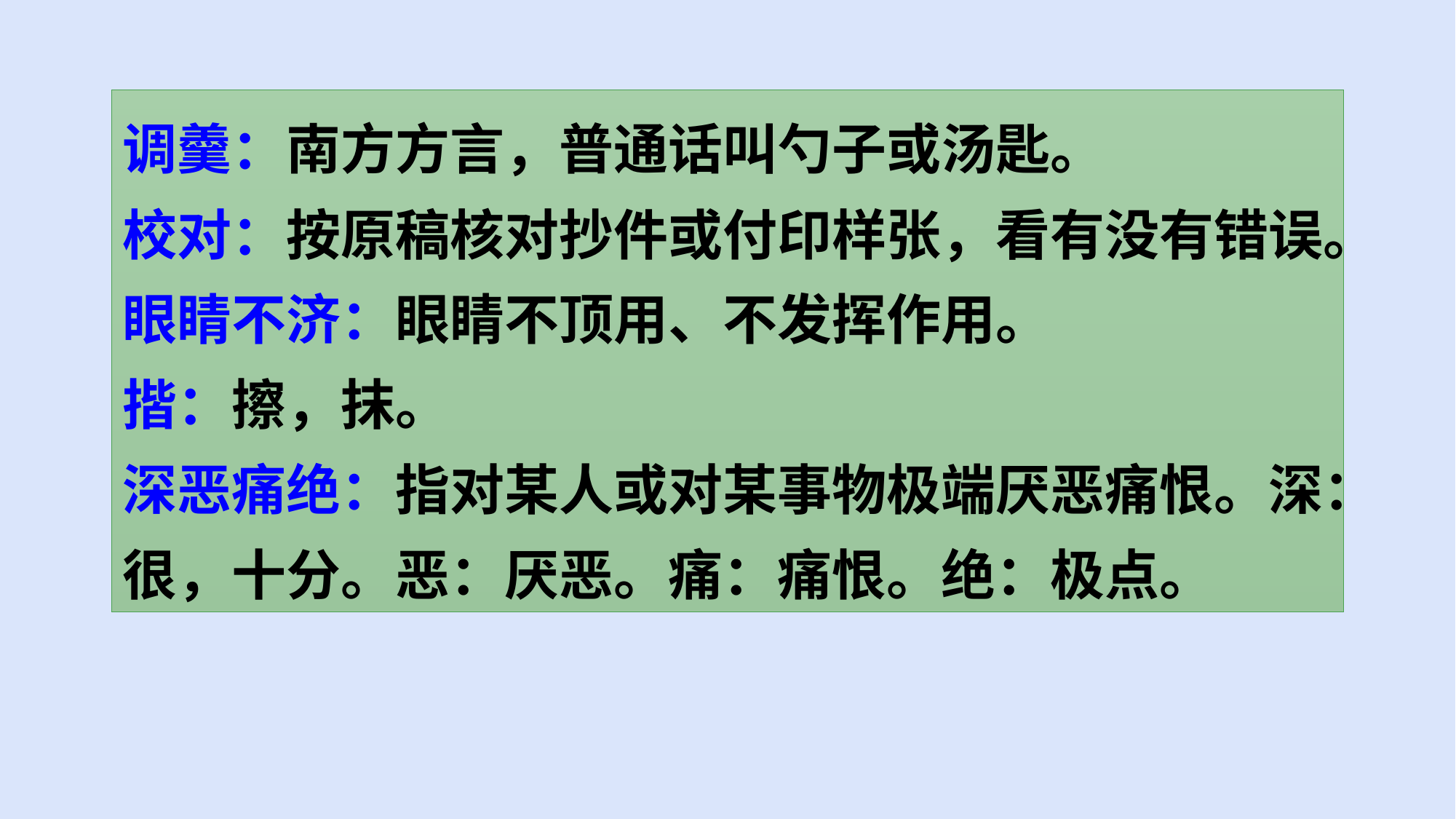

调羹：南方方言，普通话叫勺子或汤匙。
校对：按原稿核对抄件或付印样张，看有没有错误。
眼睛不济：眼睛不顶用、不发挥作用。
揩：擦，抹。
深恶痛绝：指对某人或对某事物极端厌恶痛恨。深：很，十分。恶：厌恶。痛：痛恨。绝：极点。